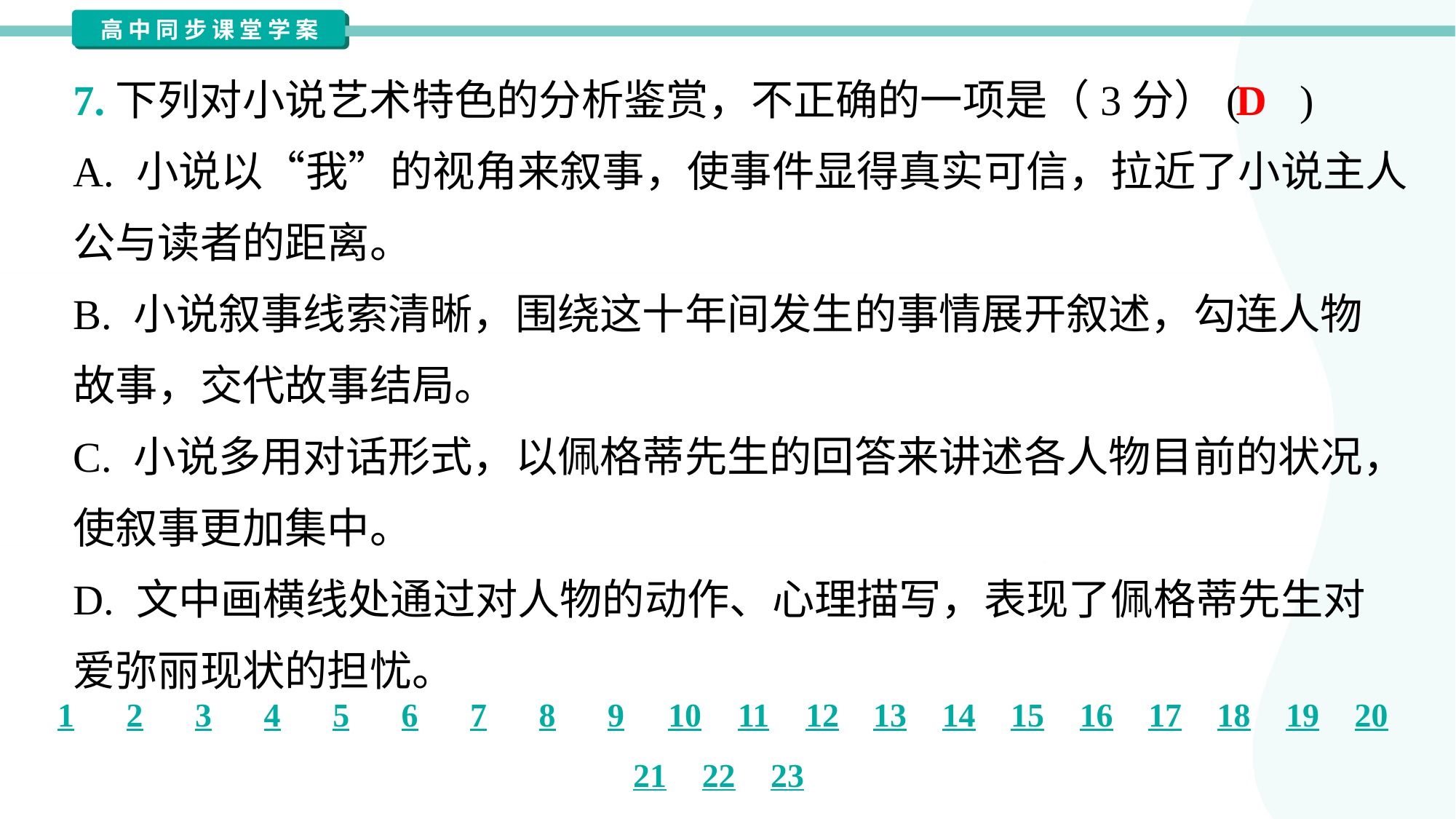

7.下列对小说艺术特色的分析鉴赏，不正确的一项是（3分）(     )
D
A. 小说以“我”的视角来叙事，使事件显得真实可信，拉近了小说主人
公与读者的距离。
B. 小说叙事线索清晰，围绕这十年间发生的事情展开叙述，勾连人物
故事，交代故事结局。
C. 小说多用对话形式，以佩格蒂先生的回答来讲述各人物目前的状况，
使叙事更加集中。
D. 文中画横线处通过对人物的动作、心理描写，表现了佩格蒂先生对
爱弥丽现状的担忧。